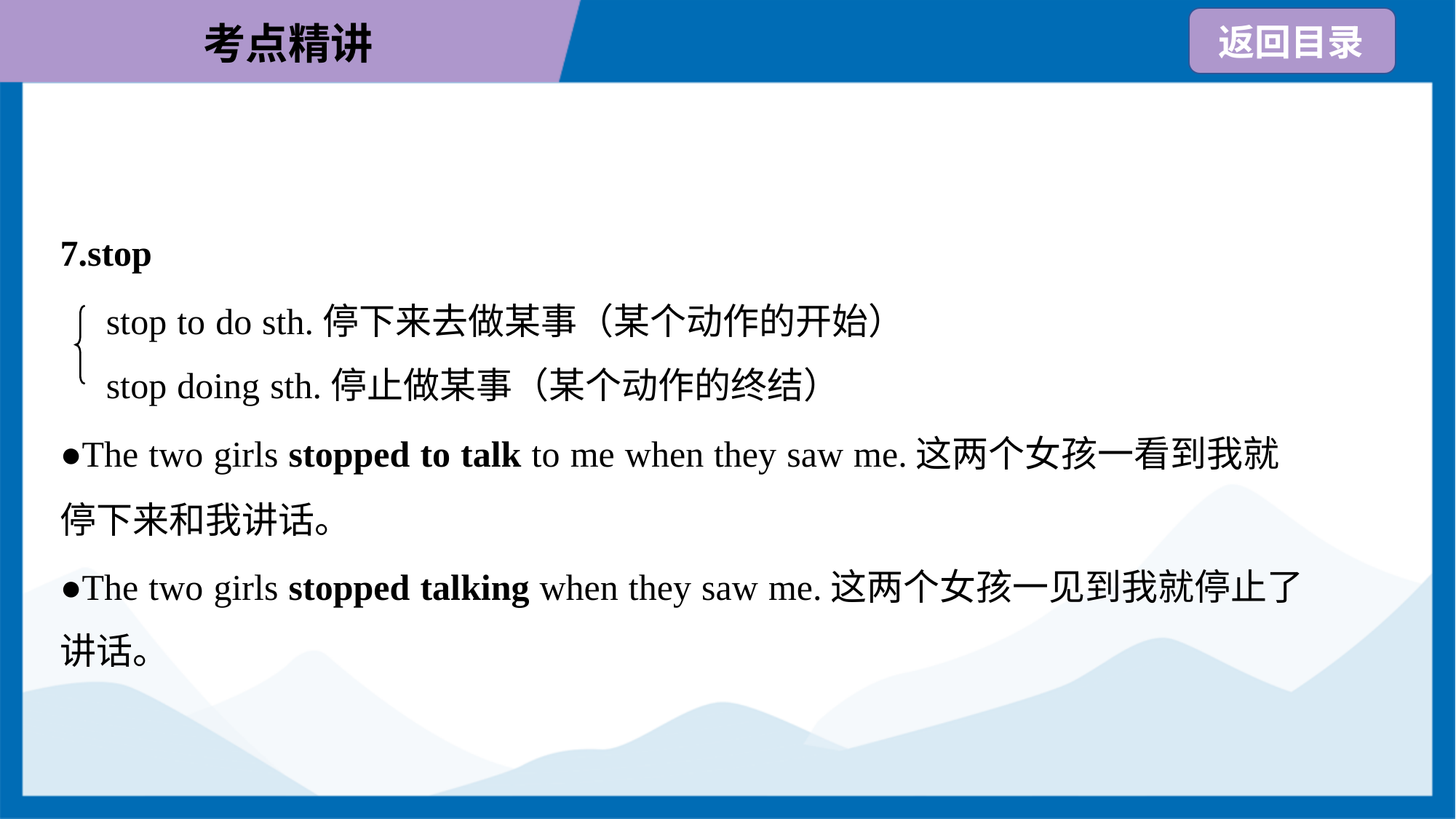

7.stop
stop to do sth.停下来去做某事（某个动作的开始）
stop doing sth.停止做某事（某个动作的终结）

●The two girls stopped to talk to me when they saw me.这两个女孩一看到我就
停下来和我讲话。
●The two girls stopped talking when they saw me.这两个女孩一见到我就停止了
讲话。